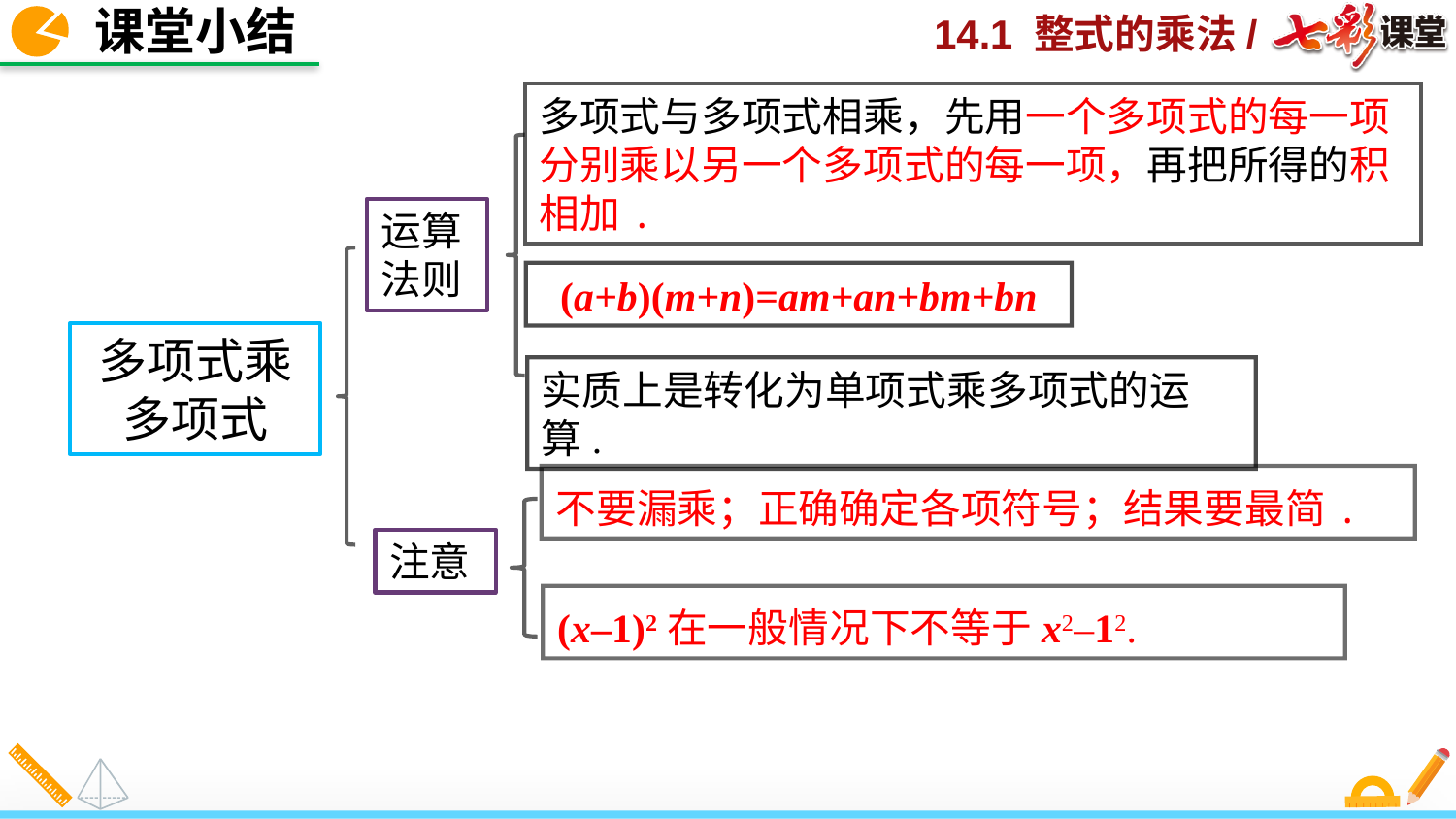

课堂小结

多项式与多项式相乘，先用一个多项式的每一项分别乘以另一个多项式的每一项，再把所得的积相加.

运算法则

(a+b)(m+n)=am+an+bm+bn
多项式乘多项式
实质上是转化为单项式乘多项式的运算.
不要漏乘；正确确定各项符号；结果要最简.

注意
(x–1)2在一般情况下不等于x2–12.